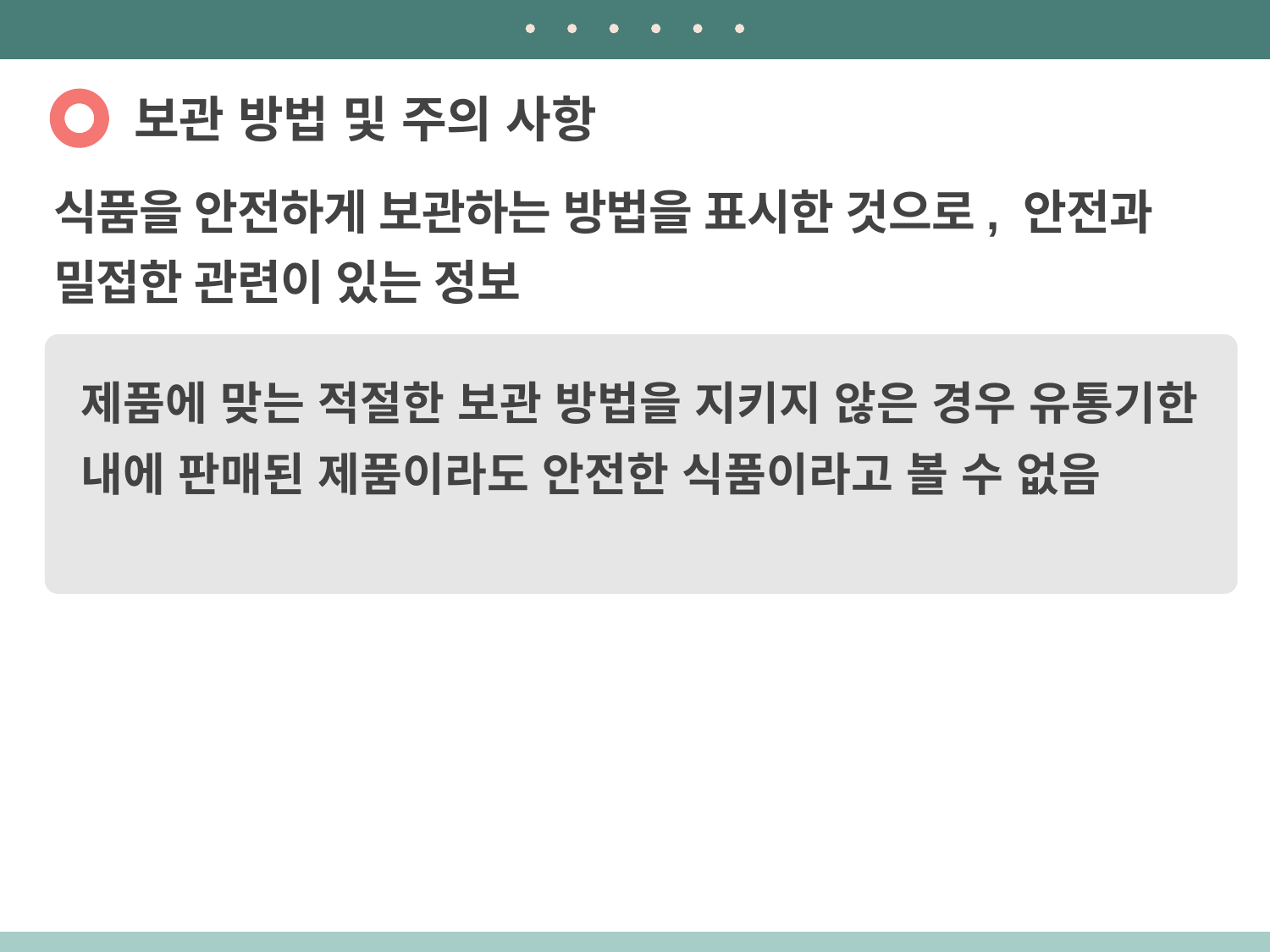

보관 방법 및 주의 사항

식품을 안전하게 보관하는 방법을 표시한 것으로, 안전과 밀접한 관련이 있는 정보

제품에 맞는 적절한 보관 방법을 지키지 않은 경우 유통기한 내에 판매된 제품이라도 안전한 식품이라고 볼 수 없음